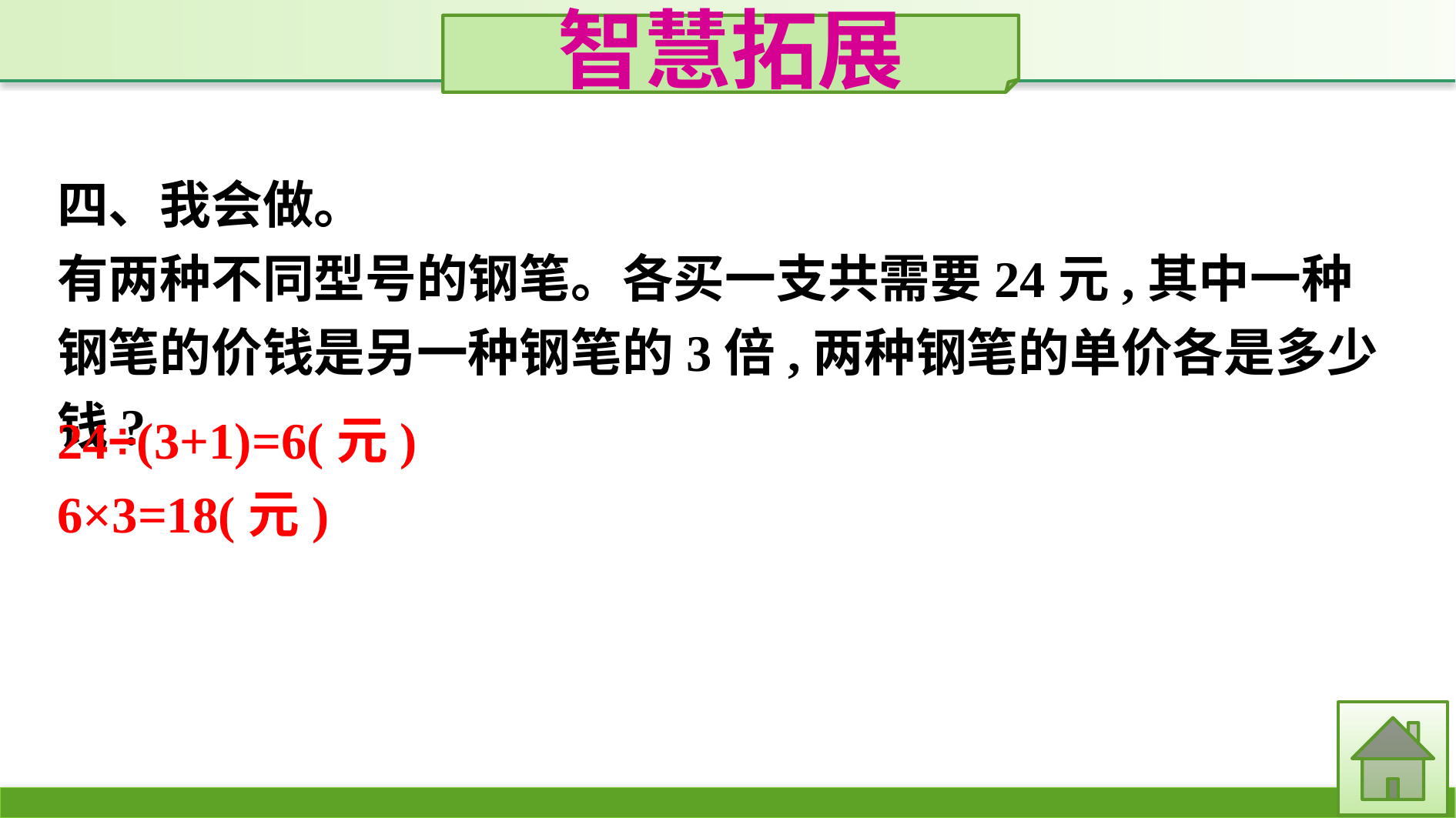

智慧拓展
四、我会做。
有两种不同型号的钢笔。各买一支共需要24元,其中一种钢笔的价钱是另一种钢笔的3倍,两种钢笔的单价各是多少钱?
24÷(3+1)=6(元)
6×3=18(元)